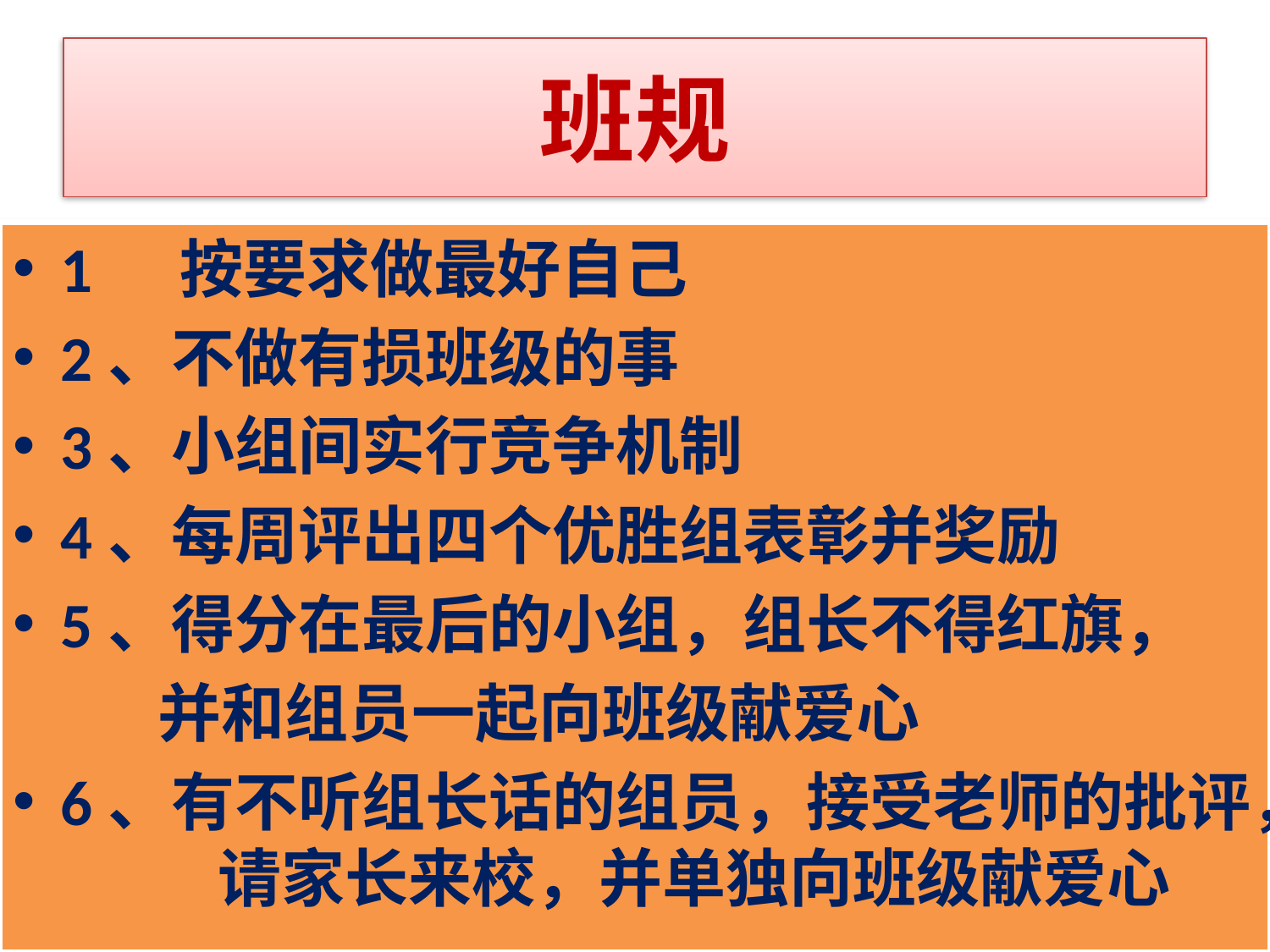

# 班规
1     按要求做最好自己
2、不做有损班级的事
3、小组间实行竞争机制
4、每周评出四个优胜组表彰并奖励
5、得分在最后的小组，组长不得红旗，
         并和组员一起向班级献爱心
6、有不听组长话的组员，接受老师的批评，           请家长来校，并单独向班级献爱心